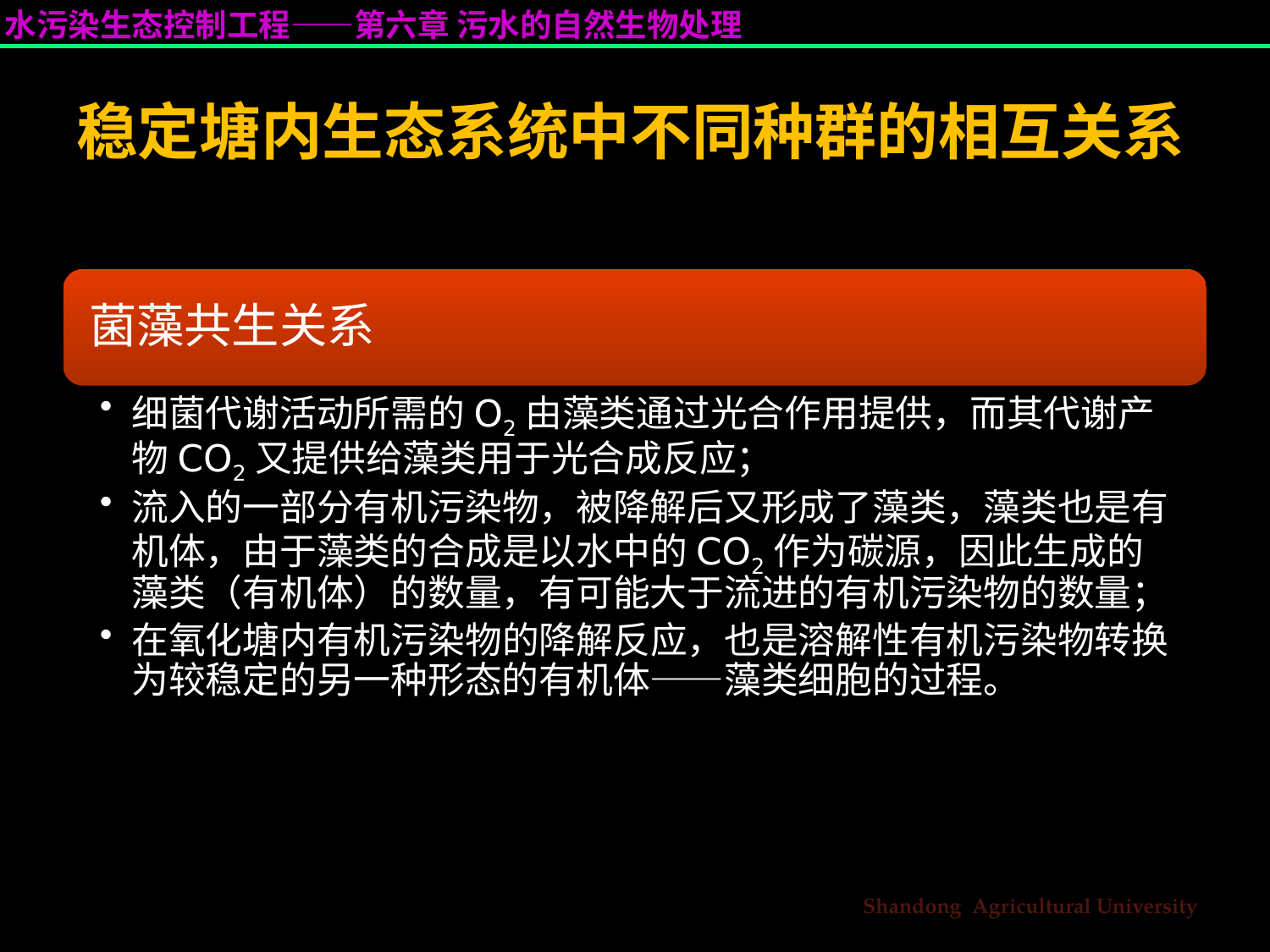

# 稳定塘内生态系统中不同种群的相互关系
菌藻共生关系
细菌代谢活动所需的O2由藻类通过光合作用提供，而其代谢产物CO2又提供给藻类用于光合成反应；
流入的一部分有机污染物，被降解后又形成了藻类，藻类也是有机体，由于藻类的合成是以水中的CO2作为碳源，因此生成的藻类（有机体）的数量，有可能大于流进的有机污染物的数量；
在氧化塘内有机污染物的降解反应，也是溶解性有机污染物转换为较稳定的另一种形态的有机体——藻类细胞的过程。